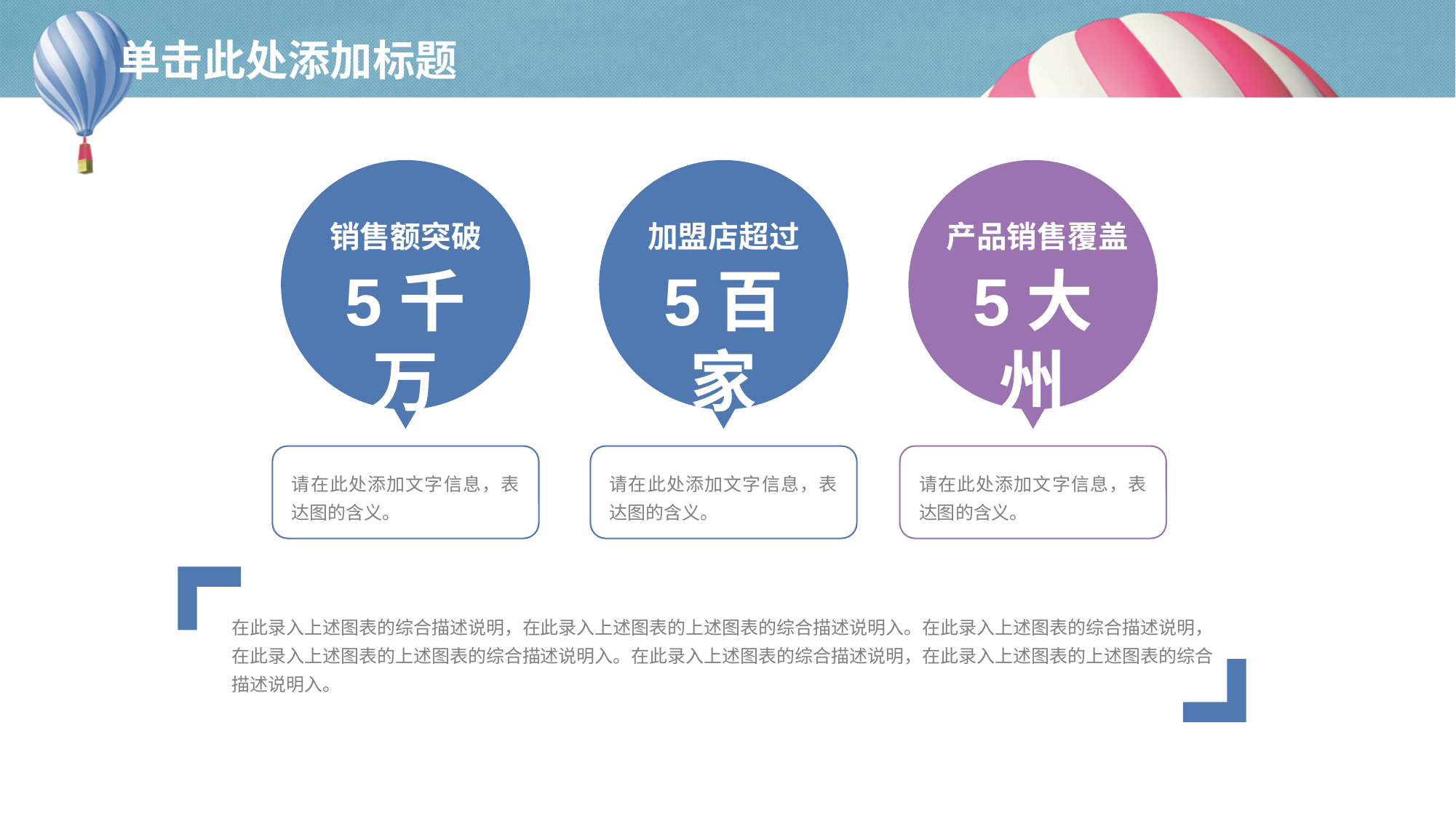

# 单击此处添加标题

销售额突破
加盟店超过
产品销售覆盖
5千万
5百家
5大州

请在此处添加文字信息，表达图的含义。
请在此处添加文字信息，表达图的含义。
请在此处添加文字信息，表达图的含义。

在此录入上述图表的综合描述说明，在此录入上述图表的上述图表的综合描述说明入。在此录入上述图表的综合描述说明，在此录入上述图表的上述图表的综合描述说明入。在此录入上述图表的综合描述说明，在此录入上述图表的上述图表的综合描述说明入。